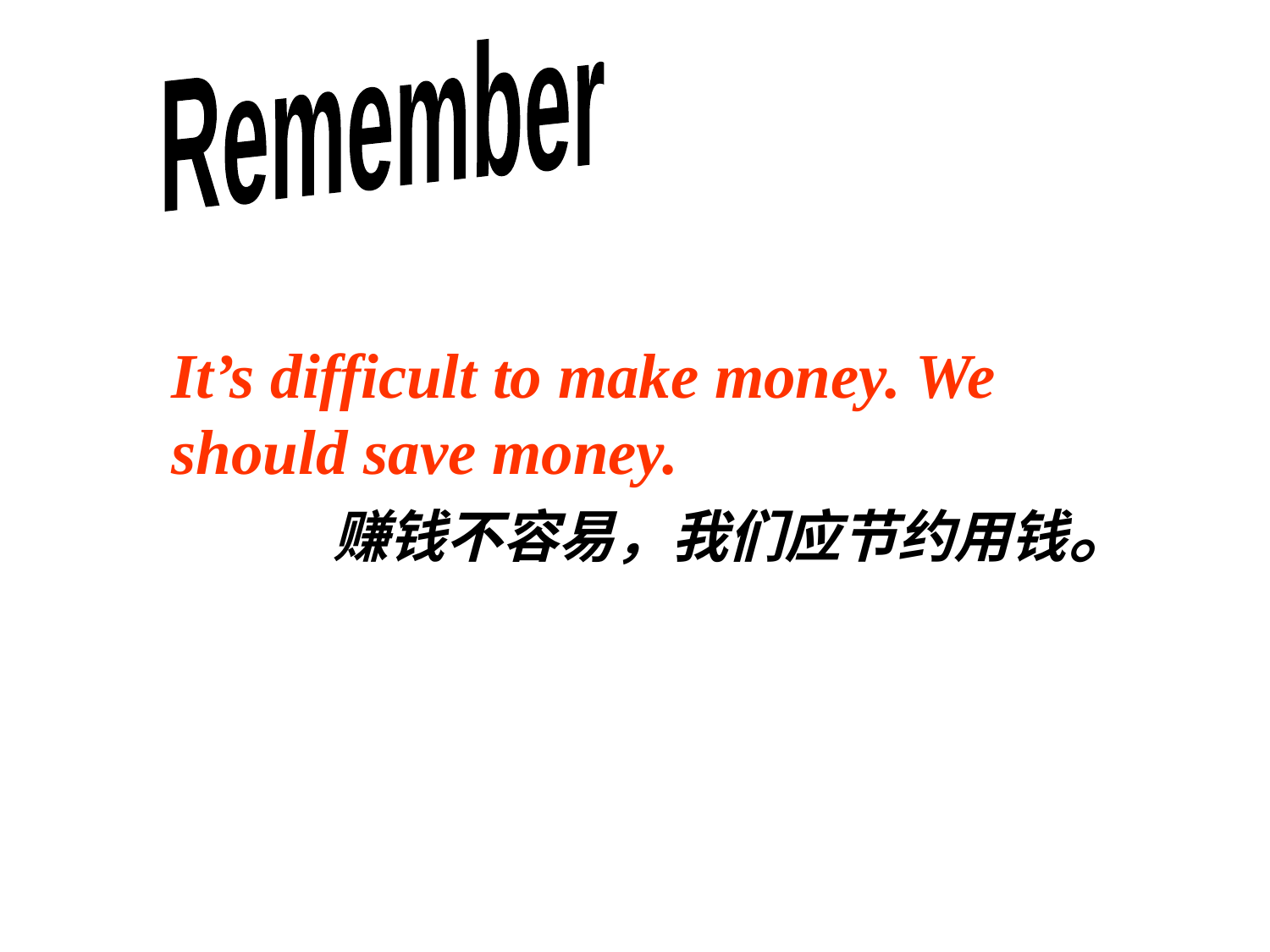

Remember
It’s difficult to make money. We should save money.
         赚钱不容易，我们应节约用钱。